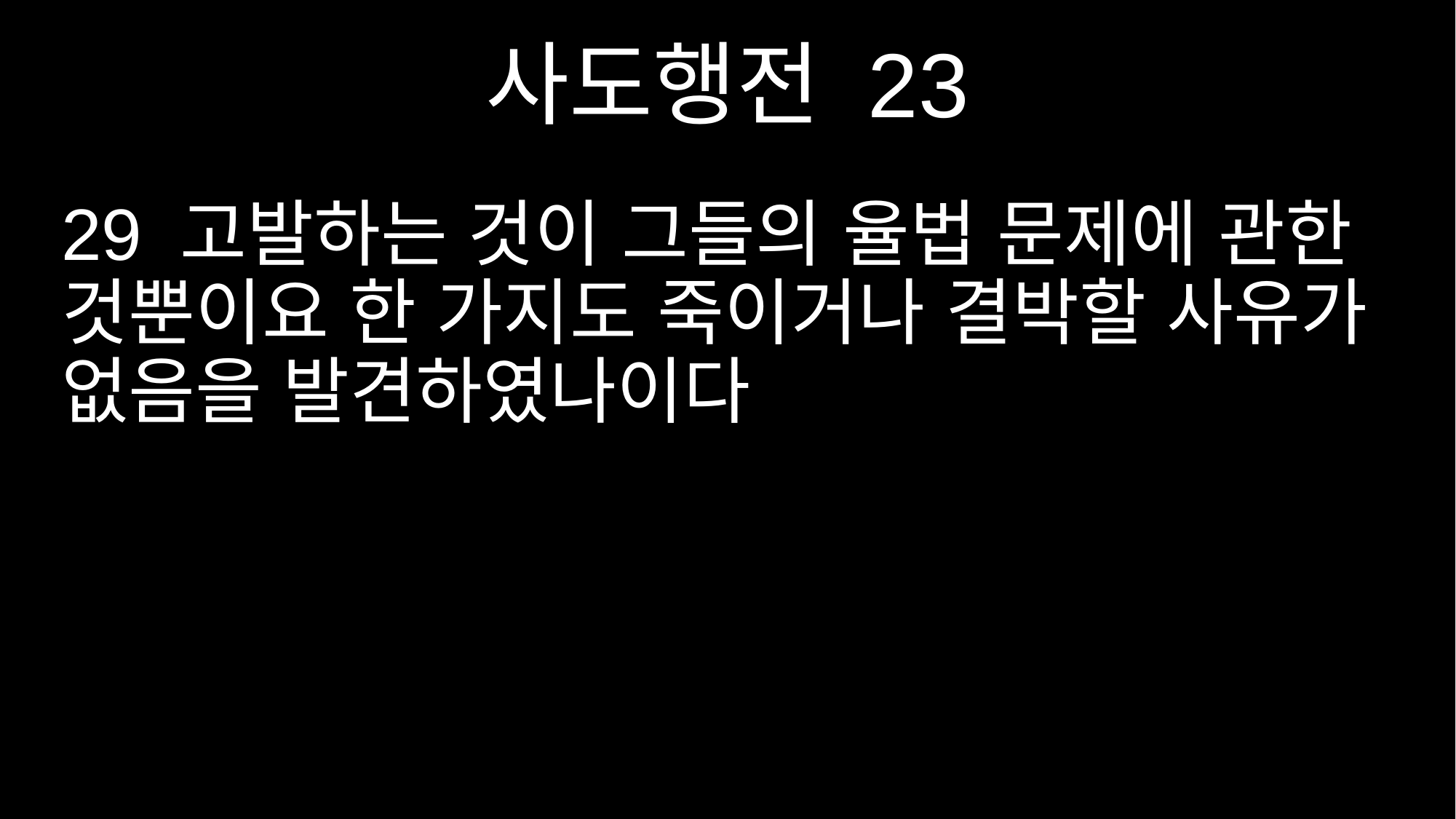

사도행전 23
29 고발하는 것이 그들의 율법 문제에 관한 것뿐이요 한 가지도 죽이거나 결박할 사유가 없음을 발견하였나이다